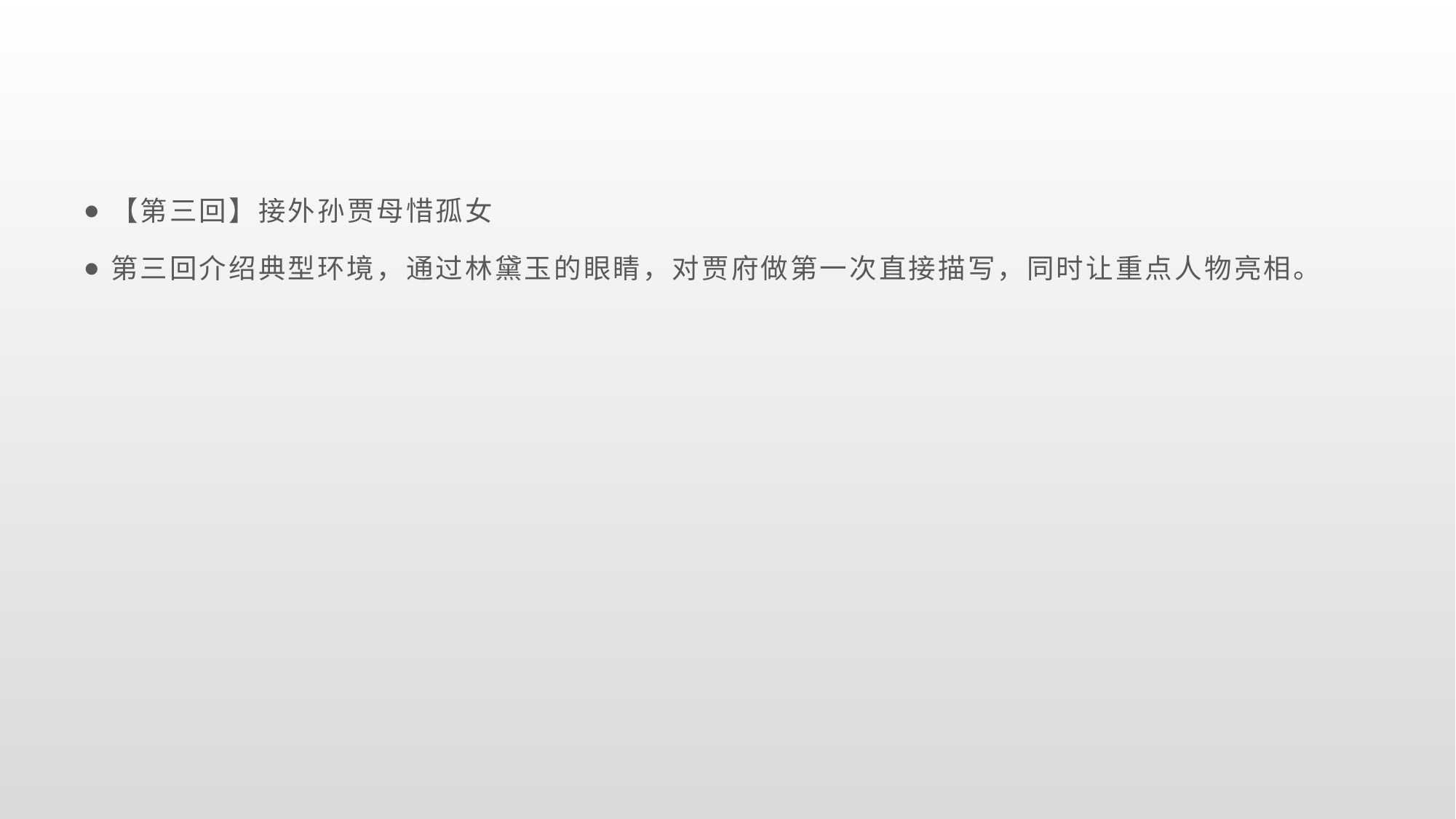

#
【第三回】接外孙贾母惜孤女
第三回介绍典型环境，通过林黛玉的眼睛，对贾府做第一次直接描写，同时让重点人物亮相。